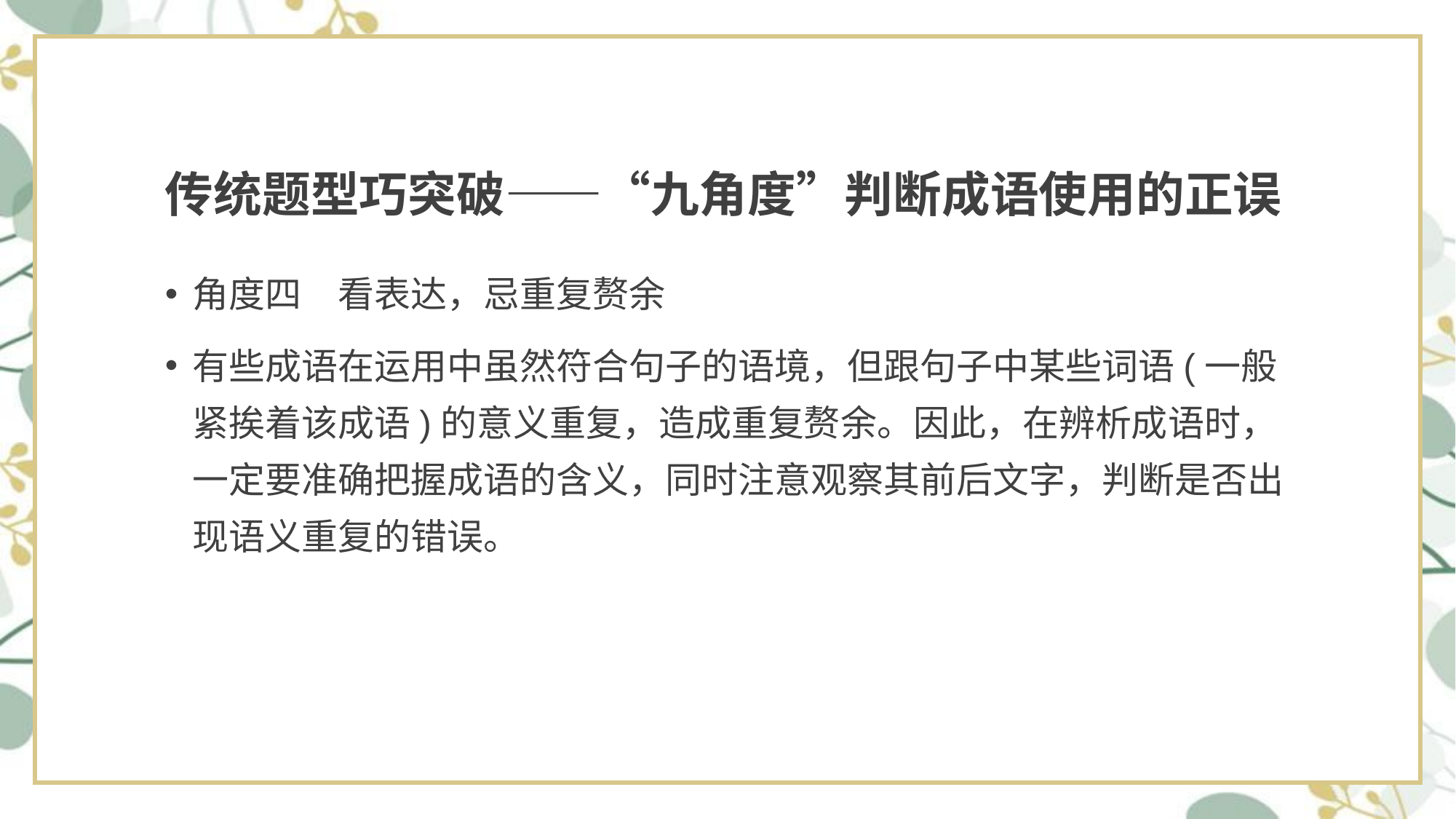

# 传统题型巧突破——“九角度”判断成语使用的正误
角度四　看表达，忌重复赘余
有些成语在运用中虽然符合句子的语境，但跟句子中某些词语(一般紧挨着该成语)的意义重复，造成重复赘余。因此，在辨析成语时，一定要准确把握成语的含义，同时注意观察其前后文字，判断是否出现语义重复的错误。